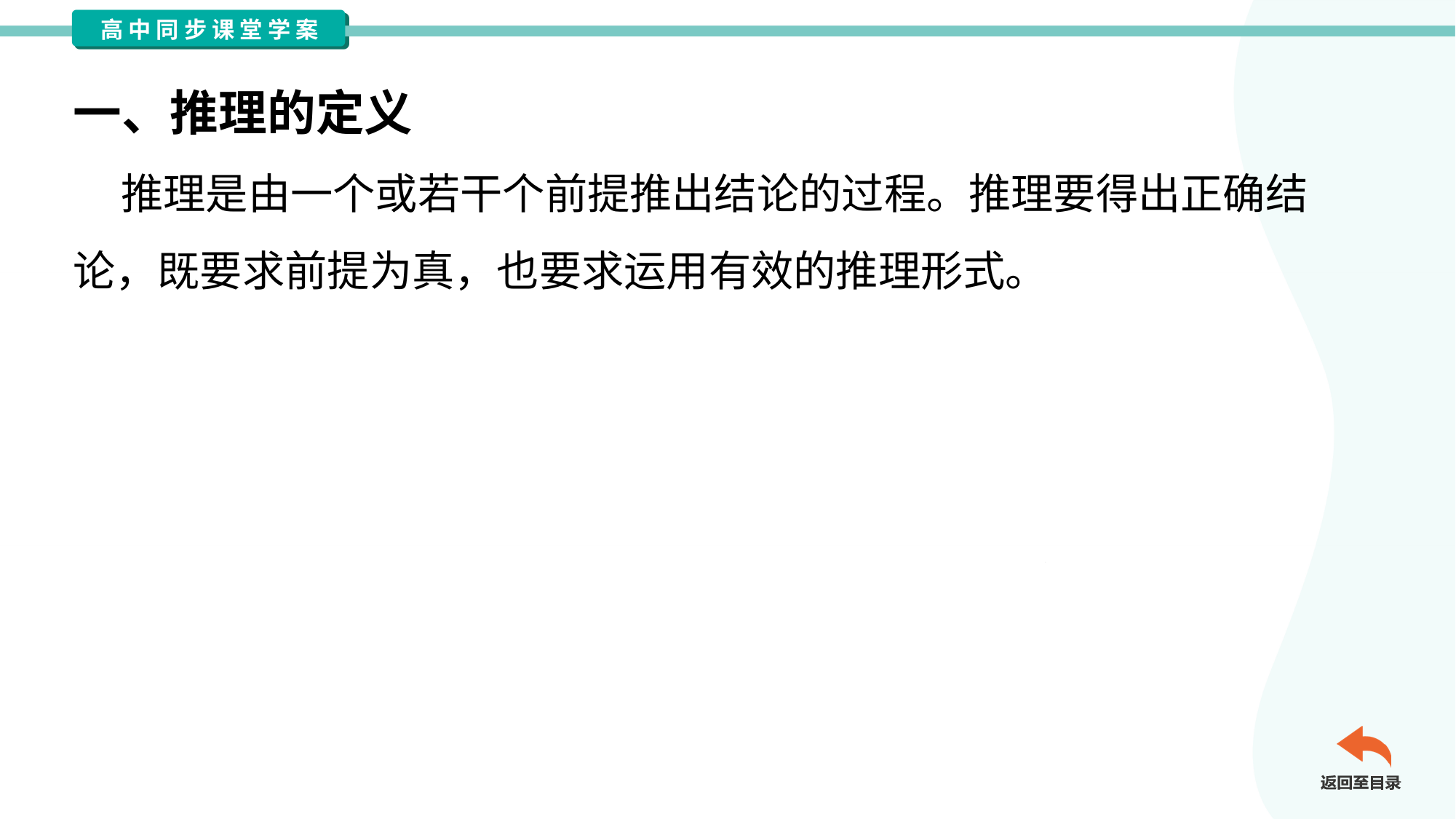

一、推理的定义
    推理是由一个或若干个前提推出结论的过程。推理要得出正确结
论，既要求前提为真，也要求运用有效的推理形式。